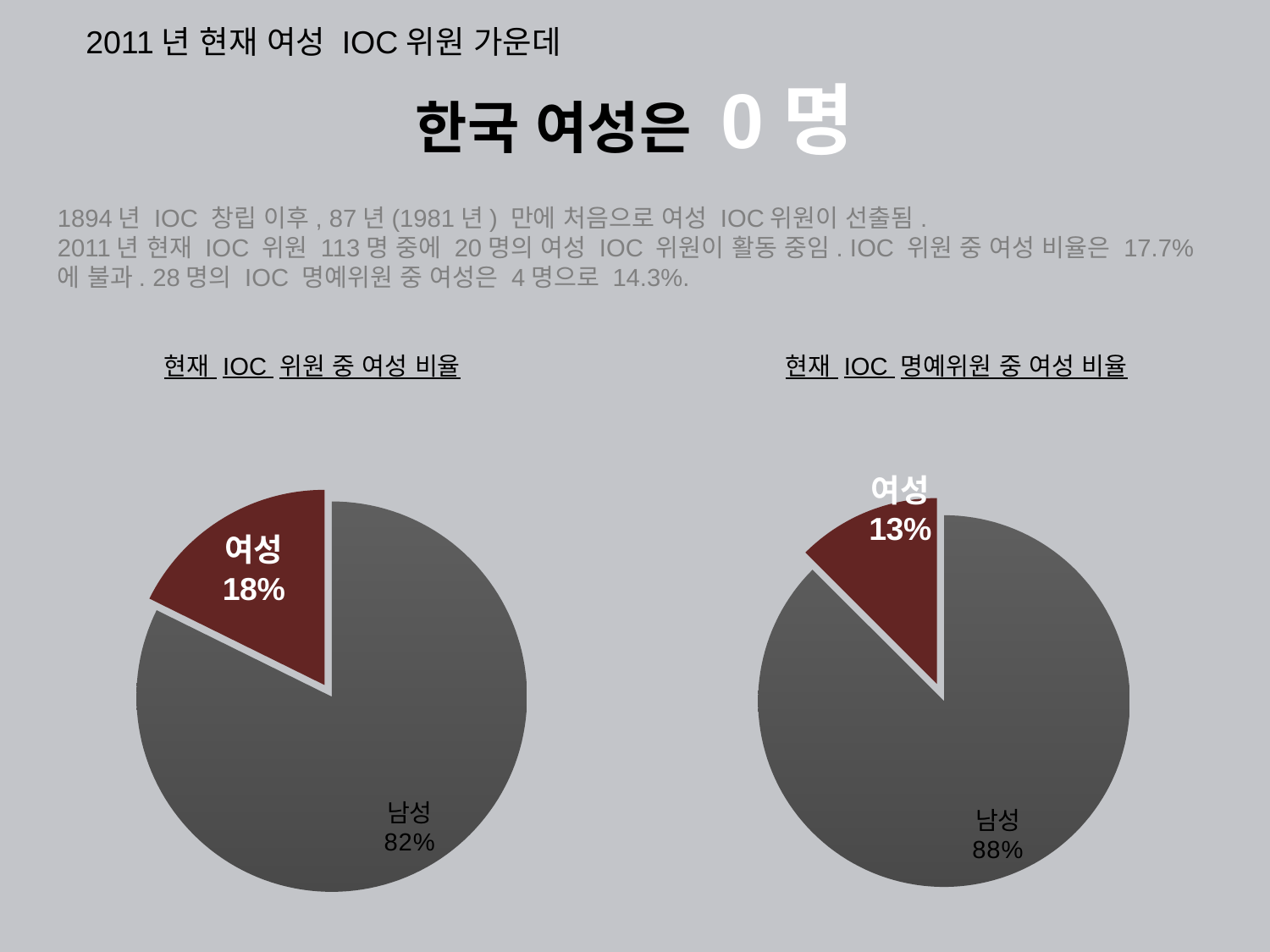

2011년 현재 여성 IOC위원 가운데
# 한국 여성은 0명
1894년 IOC 창립 이후, 87년(1981년) 만에 처음으로 여성 IOC위원이 선출됨.
2011년 현재 IOC 위원 113명 중에 20명의 여성 IOC 위원이 활동 중임. IOC 위원 중 여성 비율은 17.7%에 불과. 28명의 IOC 명예위원 중 여성은 4명으로 14.3%.
현재 IOC 위원 중 여성 비율
현재 IOC 명예위원 중 여성 비율

### Chart

| Category | 참가인원 |
|---|---|
| 남성 | 93.0 |
| 여성 | 20.0 |

### Chart

| Category | 참가인원 |
|---|---|
| 남성 | 28.0 |
| 여성 | 4.0 |